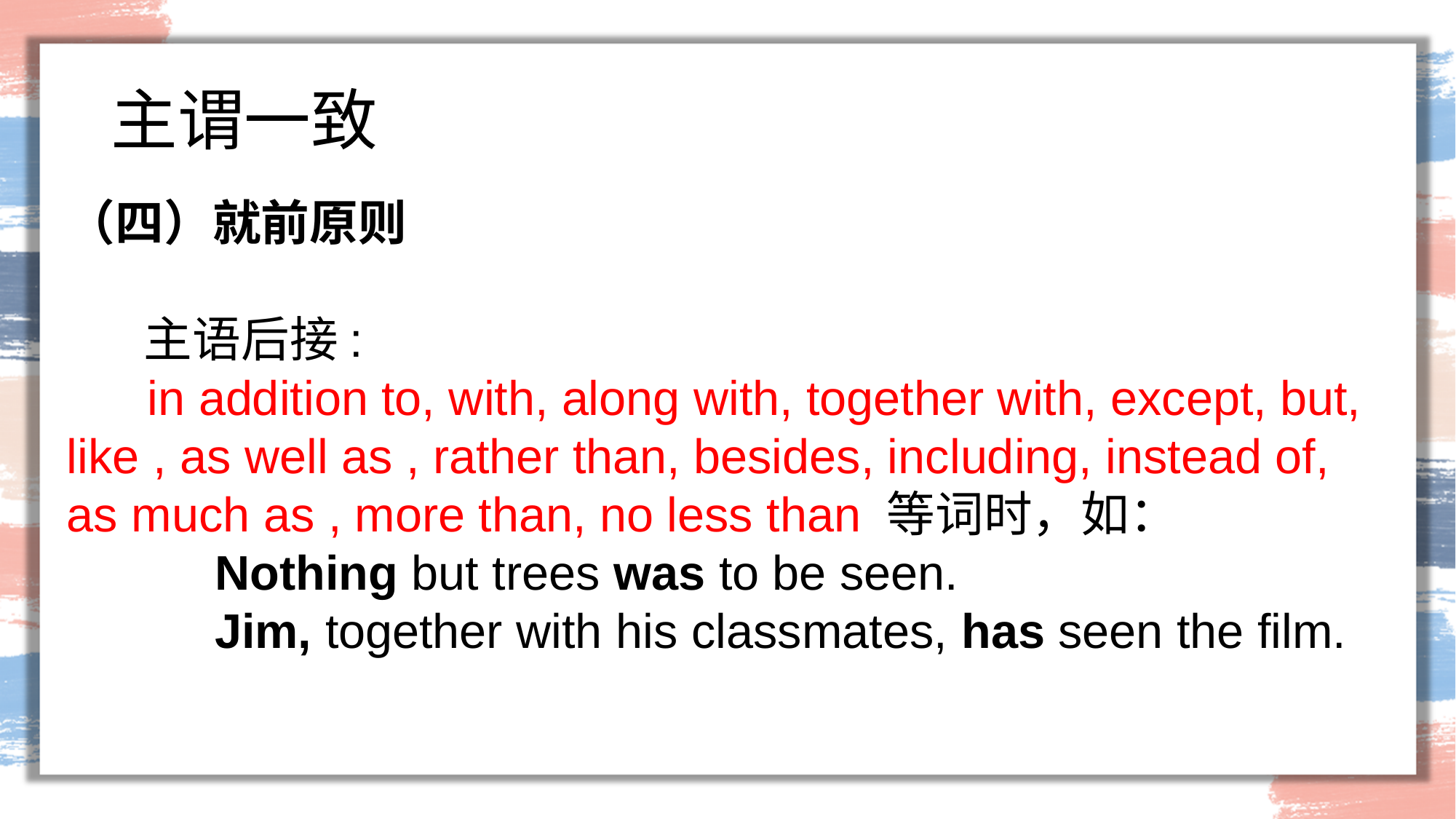

# 主谓一致
（四）就前原则

      主语后接:
      in addition to, with, along with, together with, except, but, like , as well as , rather than, besides, including, instead of, as much as , more than, no less than 等词时，如：
           Nothing but trees was to be seen.
           Jim, together with his classmates, has seen the film.